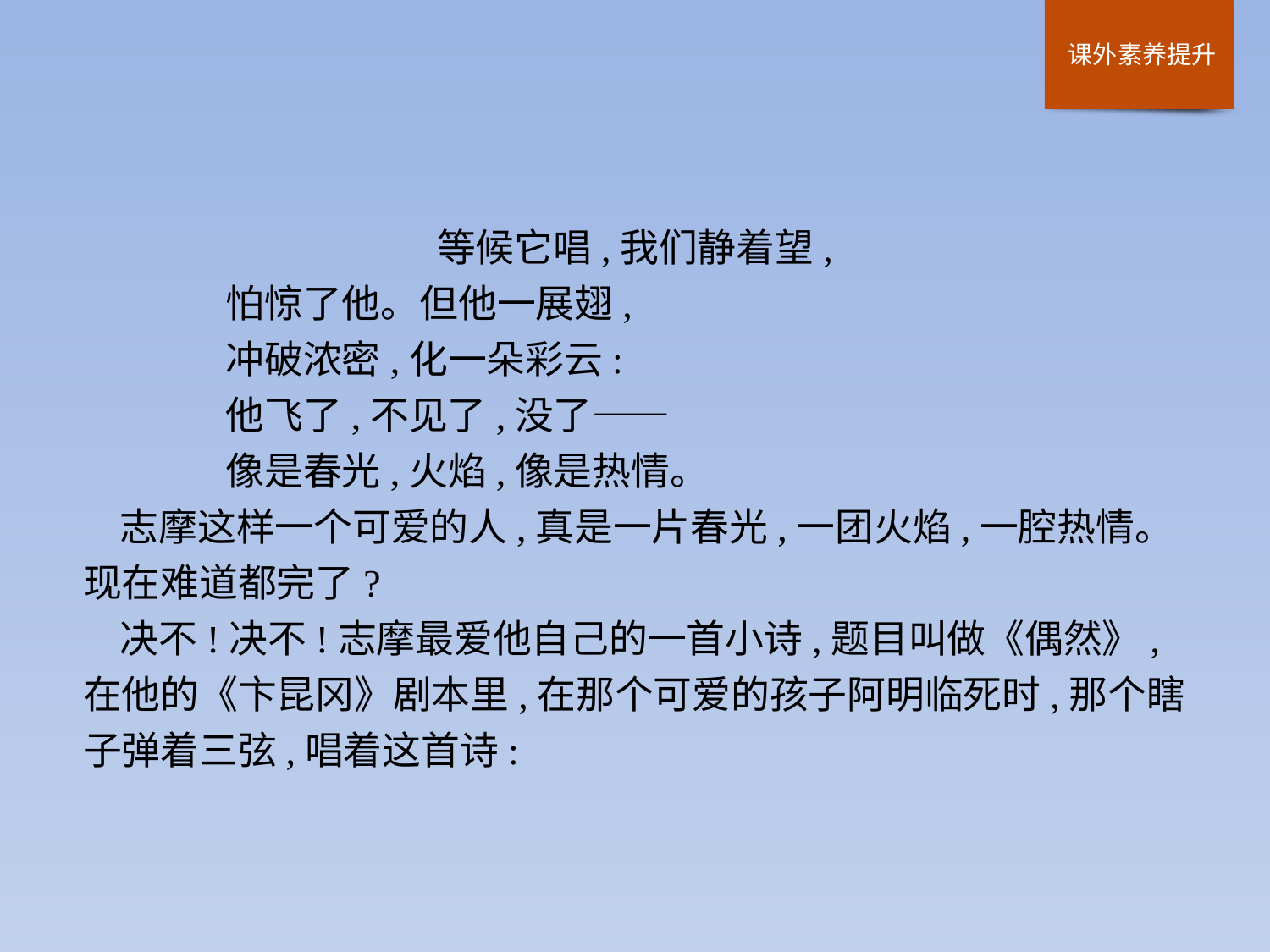

等候它唱,我们静着望,
	怕惊了他。但他一展翅,
	冲破浓密,化一朵彩云:
	他飞了,不见了,没了——
	像是春光,火焰,像是热情。
志摩这样一个可爱的人,真是一片春光,一团火焰,一腔热情。现在难道都完了?
决不!决不!志摩最爱他自己的一首小诗,题目叫做《偶然》,在他的《卞昆冈》剧本里,在那个可爱的孩子阿明临死时,那个瞎子弹着三弦,唱着这首诗: